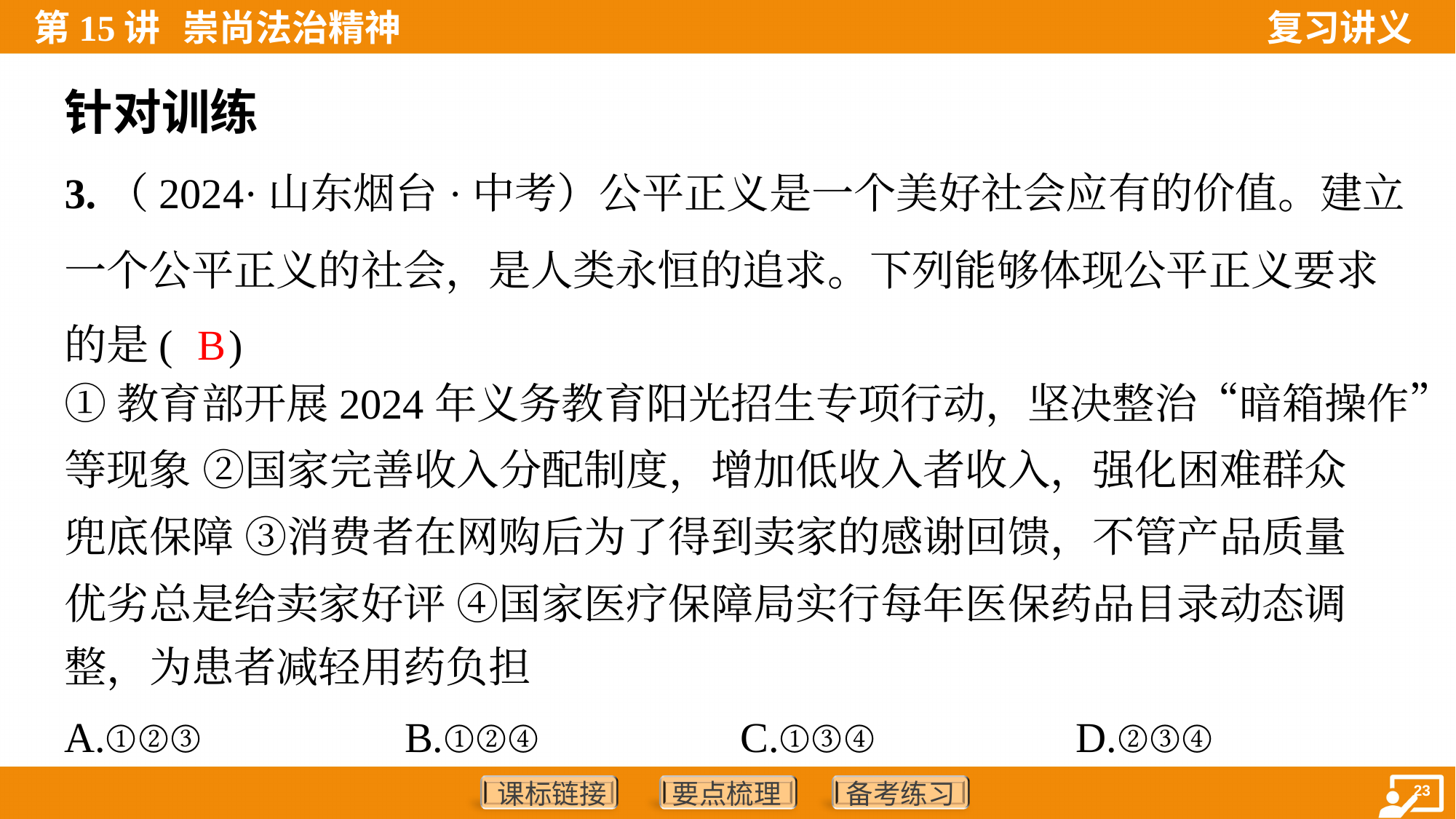

针对训练
3.（2024·山东烟台·中考）公平正义是一个美好社会应有的价值。建立
一个公平正义的社会，是人类永恒的追求。下列能够体现公平正义要求
的是(     )
B
①教育部开展2024年义务教育阳光招生专项行动，坚决整治“暗箱操作”
等现象 ②国家完善收入分配制度，增加低收入者收入，强化困难群众
兜底保障 ③消费者在网购后为了得到卖家的感谢回馈，不管产品质量
优劣总是给卖家好评 ④国家医疗保障局实行每年医保药品目录动态调
整，为患者减轻用药负担
A.①②③	B.①②④	C.①③④	D.②③④